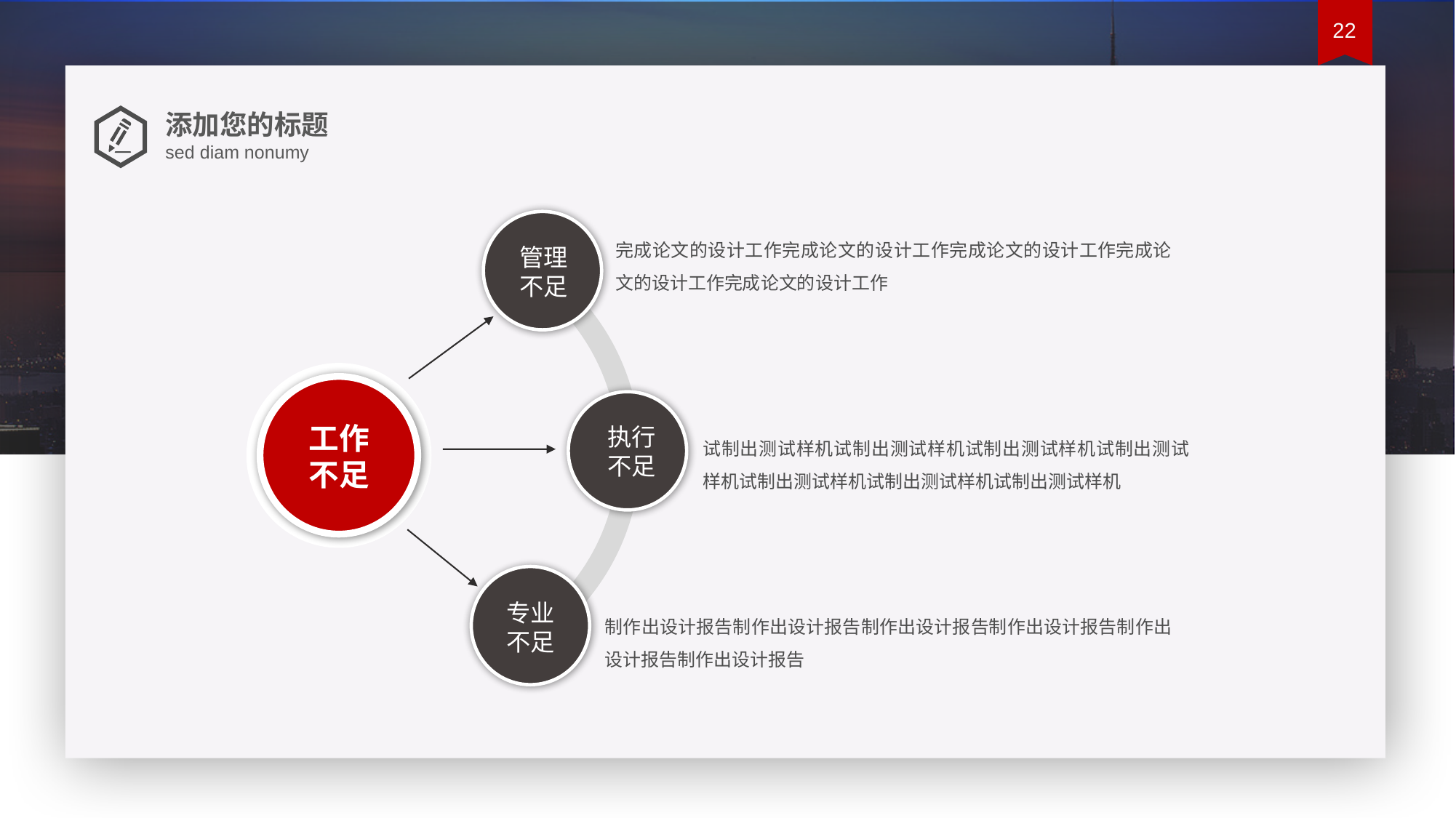

添加您的标题
sed diam nonumy

管理不足

执行不足
工作不足

专业不足
完成论文的设计工作完成论文的设计工作完成论文的设计工作完成论文的设计工作完成论文的设计工作
试制出测试样机试制出测试样机试制出测试样机试制出测试样机试制出测试样机试制出测试样机试制出测试样机
制作出设计报告制作出设计报告制作出设计报告制作出设计报告制作出设计报告制作出设计报告